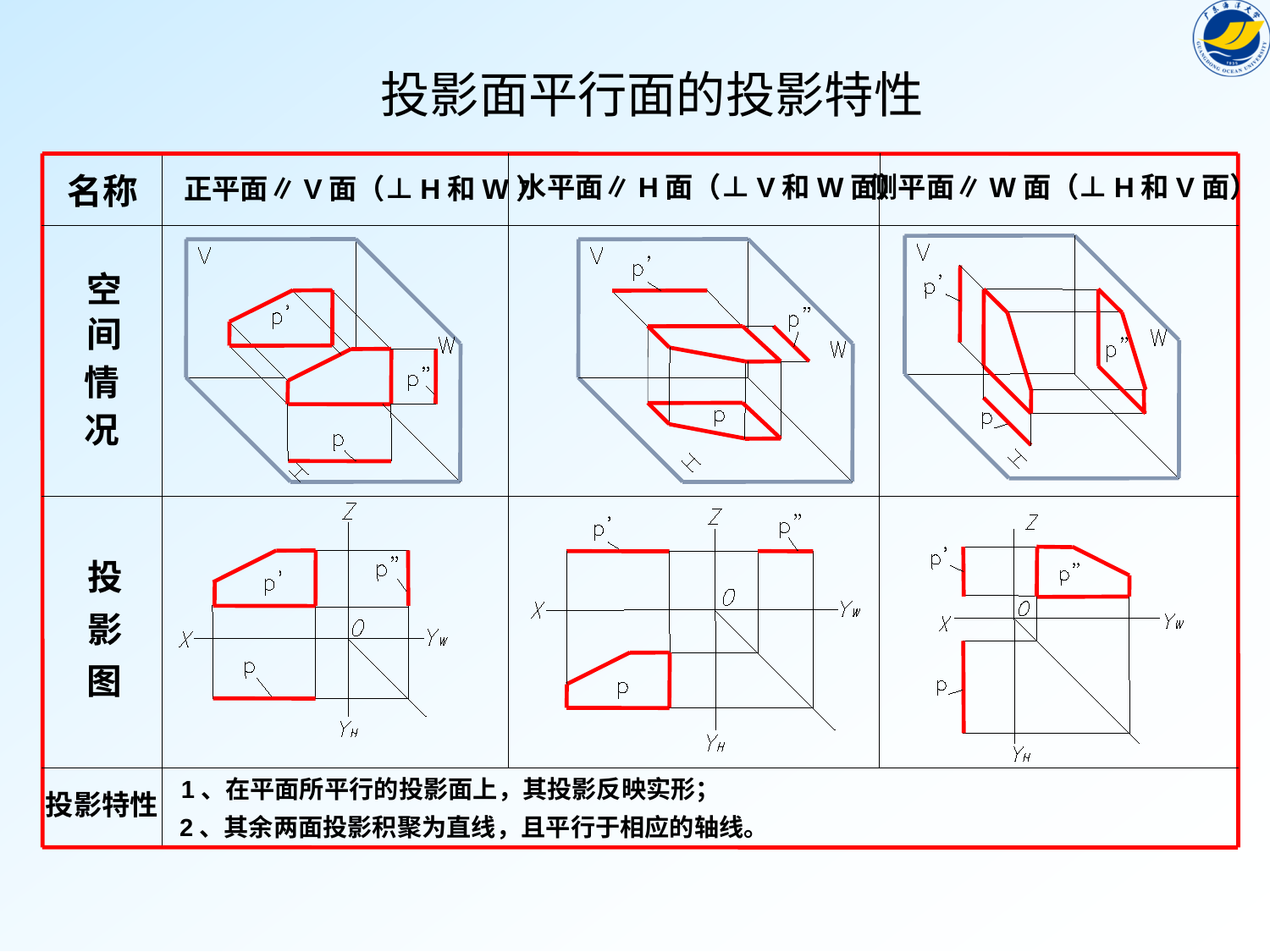

投影面平行面的投影特性

名称
水平面∥H面（⊥V和W面）
侧平面∥W面（⊥H和V面）
正平面∥V面（⊥H和W）

空

间

情

况

投

影

图

1、在平面所平行的投影面上，其投影反映实形；
投影特性
2、其余两面投影积聚为直线，且平行于相应的轴线。